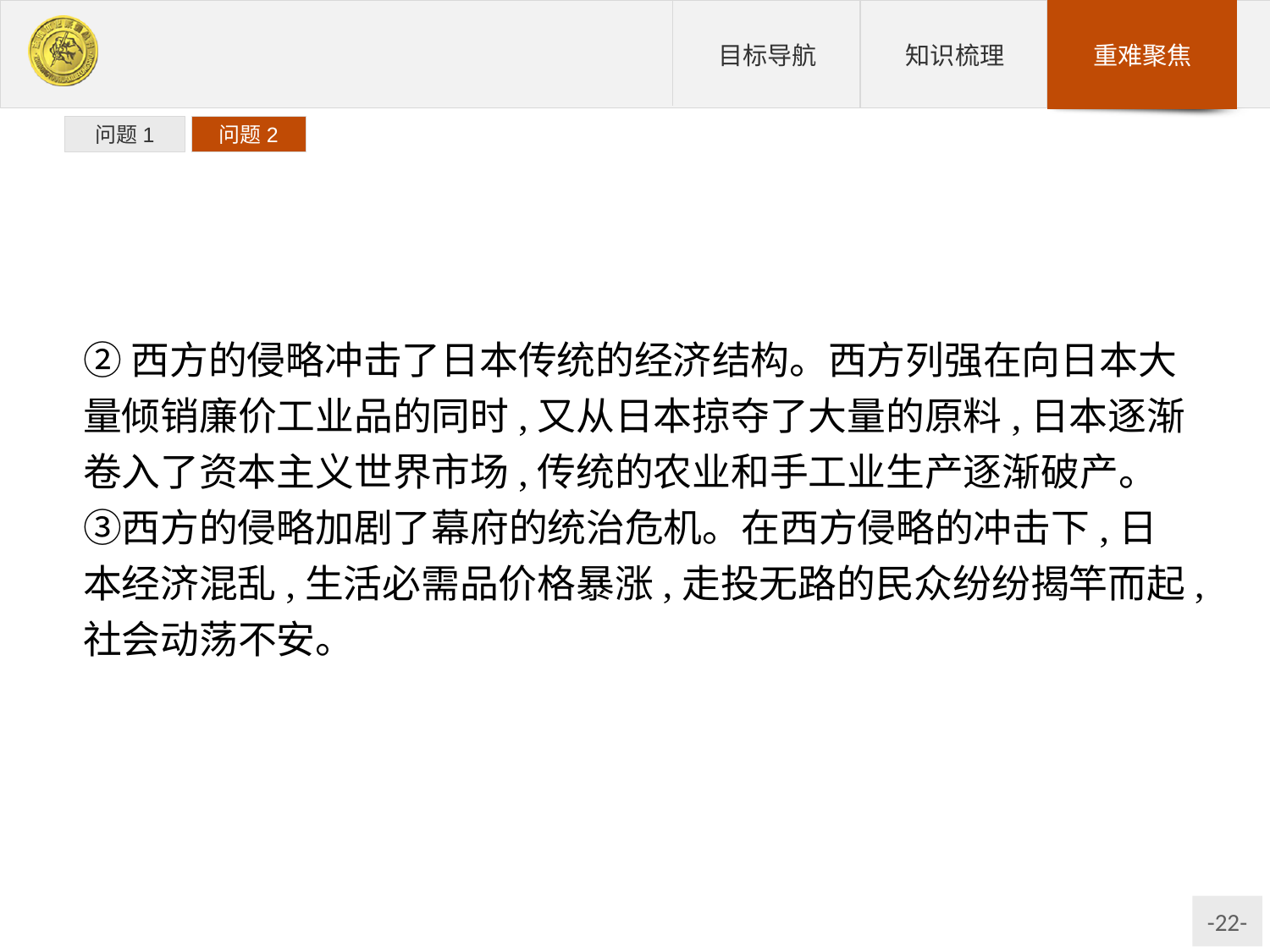

问题1
问题2
②西方的侵略冲击了日本传统的经济结构。西方列强在向日本大量倾销廉价工业品的同时,又从日本掠夺了大量的原料,日本逐渐卷入了资本主义世界市场,传统的农业和手工业生产逐渐破产。③西方的侵略加剧了幕府的统治危机。在西方侵略的冲击下,日本经济混乱,生活必需品价格暴涨,走投无路的民众纷纷揭竿而起,社会动荡不安。